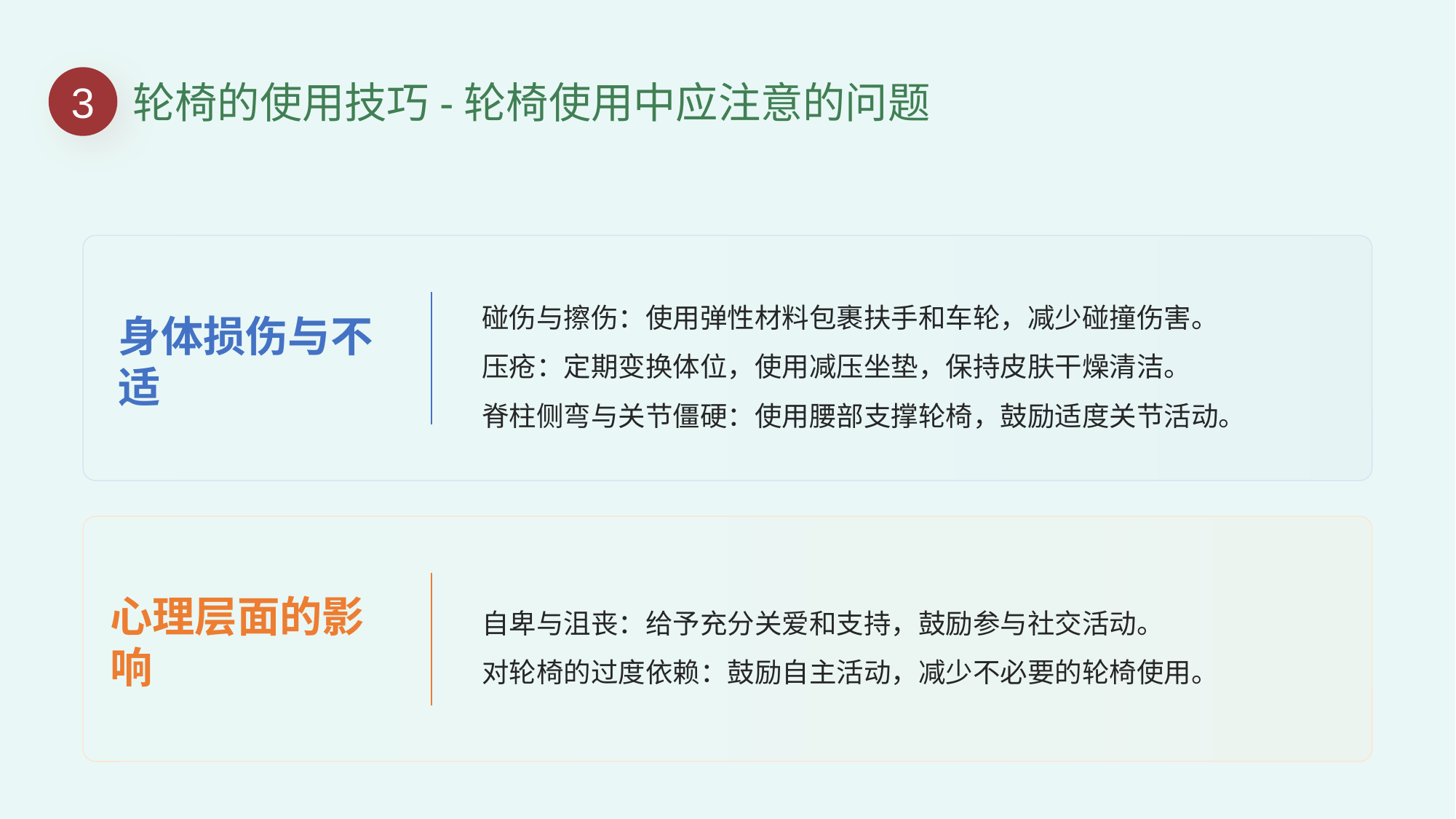

3
轮椅的使用技巧-轮椅使用中应注意的问题

碰伤与擦伤：使用弹性材料包裹扶手和车轮，减少碰撞伤害。
压疮：定期变换体位，使用减压坐垫，保持皮肤干燥清洁。
脊柱侧弯与关节僵硬：使用腰部支撑轮椅，鼓励适度关节活动。
身体损伤与不适

自卑与沮丧：给予充分关爱和支持，鼓励参与社交活动。
对轮椅的过度依赖：鼓励自主活动，减少不必要的轮椅使用。
心理层面的影响